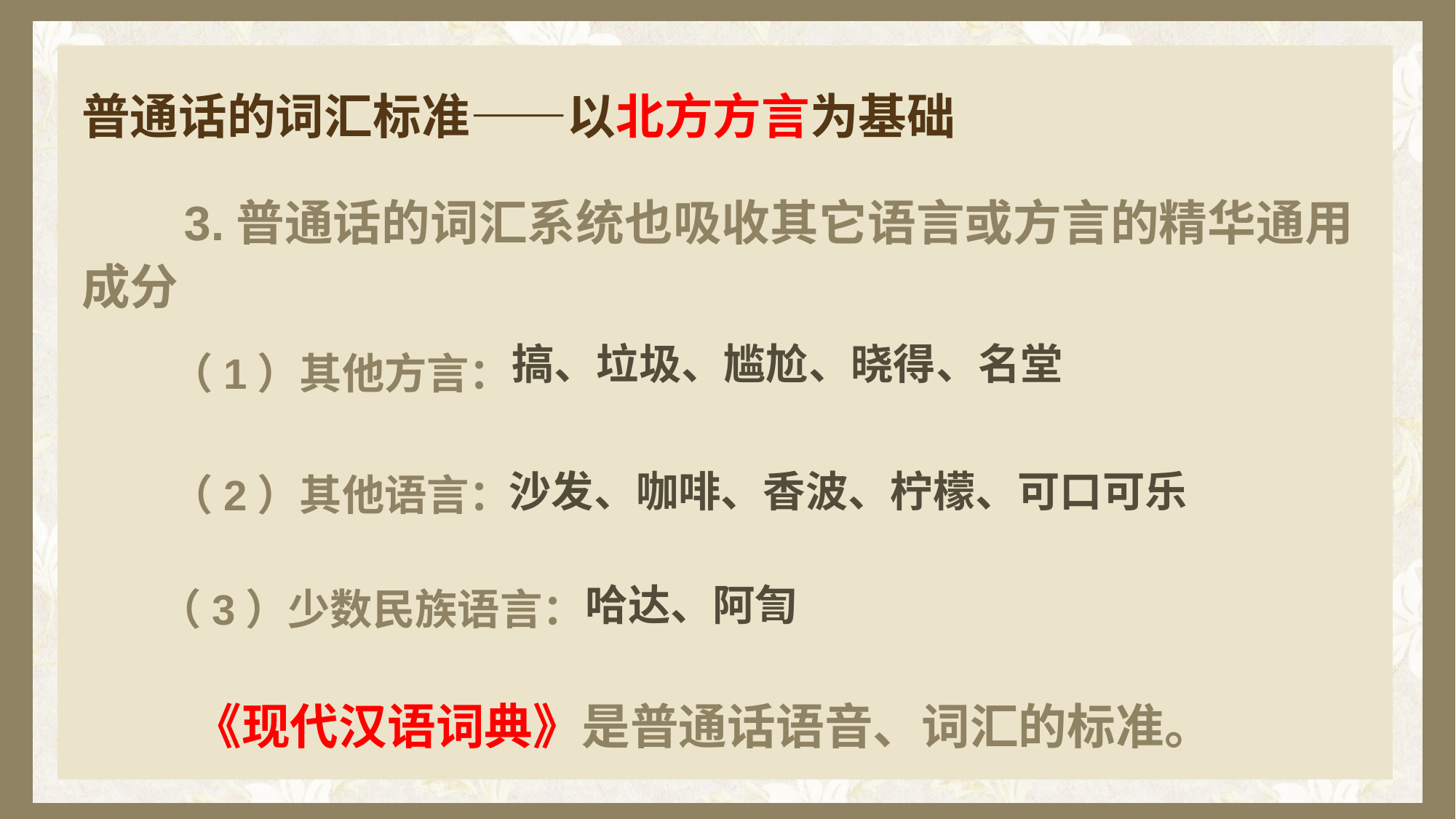

# 普通话的词汇标准——以北方方言为基础
          3.普通话的词汇系统也吸收其它语言或方言的精华通用成分
       （1）其他方言：

       （2）其他语言：

       （3）少数民族语言：

         《现代汉语词典》是普通话语音、词汇的标准。
搞、垃圾、尴尬、晓得、名堂
沙发、咖啡、香波、柠檬、可口可乐
哈达、阿訇